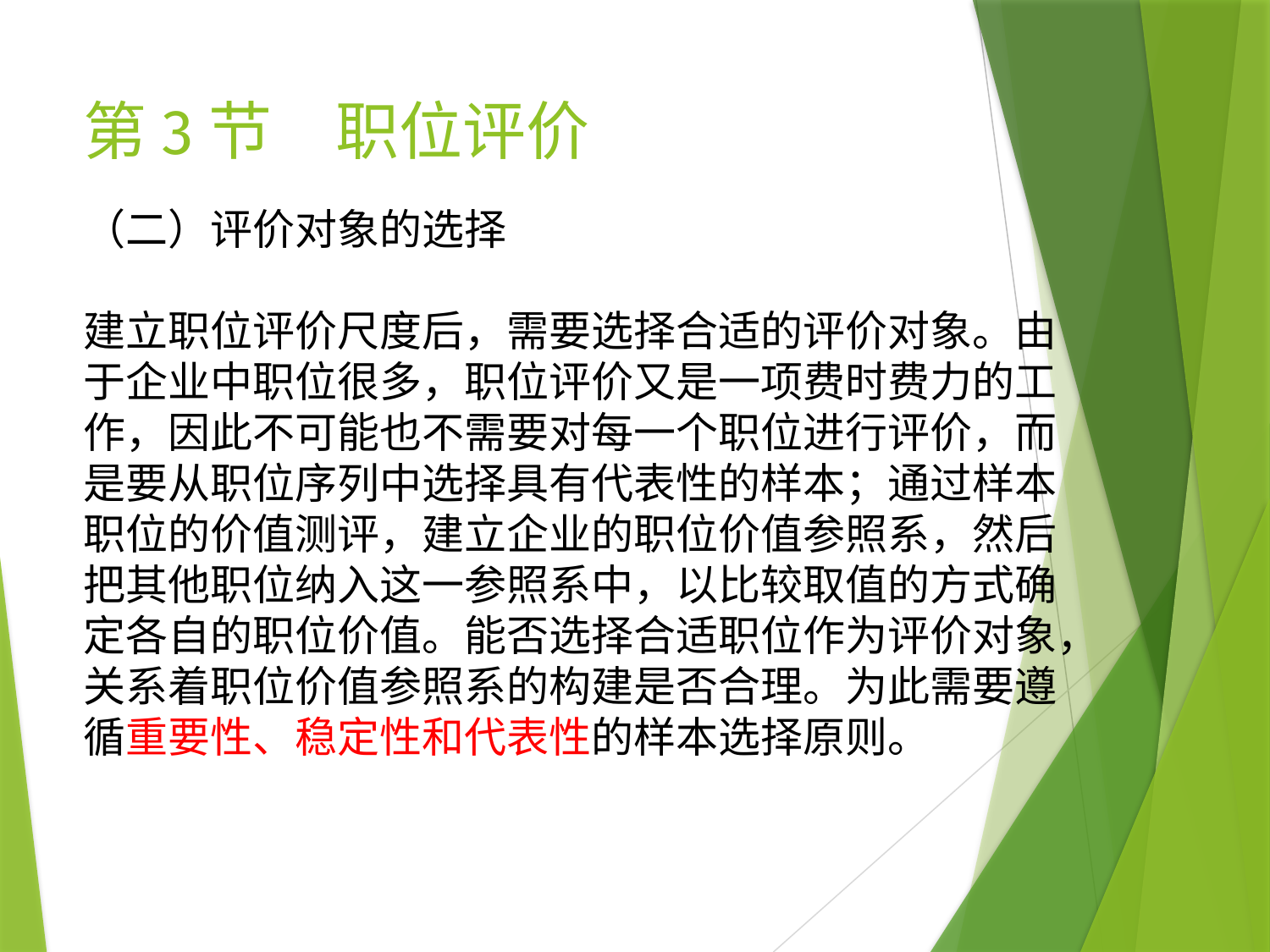

# 第3节　职位评价
（二）评价对象的选择

建立职位评价尺度后，需要选择合适的评价对象。由于企业中职位很多，职位评价又是一项费时费力的工作，因此不可能也不需要对每一个职位进行评价，而是要从职位序列中选择具有代表性的样本；通过样本职位的价值测评，建立企业的职位价值参照系，然后把其他职位纳入这一参照系中，以比较取值的方式确定各自的职位价值。能否选择合适职位作为评价对象，关系着职位价值参照系的构建是否合理。为此需要遵循重要性、稳定性和代表性的样本选择原则。